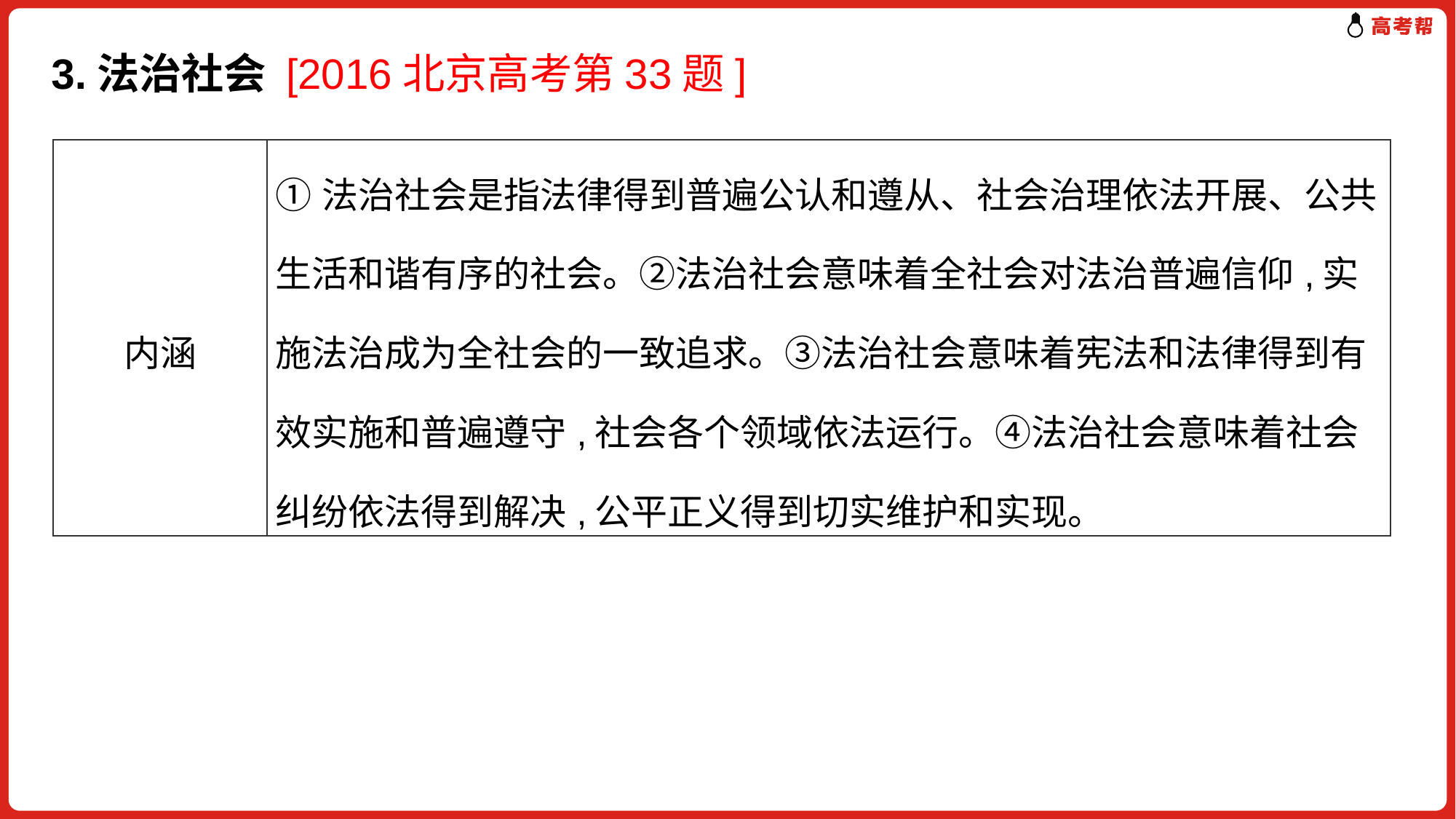

# 3.法治社会 [2016北京高考第33题]
| 内涵 | ①法治社会是指法律得到普遍公认和遵从、社会治理依法开展、公共生活和谐有序的社会。②法治社会意味着全社会对法治普遍信仰,实施法治成为全社会的一致追求。③法治社会意味着宪法和法律得到有效实施和普遍遵守,社会各个领域依法运行。④法治社会意味着社会纠纷依法得到解决,公平正义得到切实维护和实现。 |
| --- | --- |